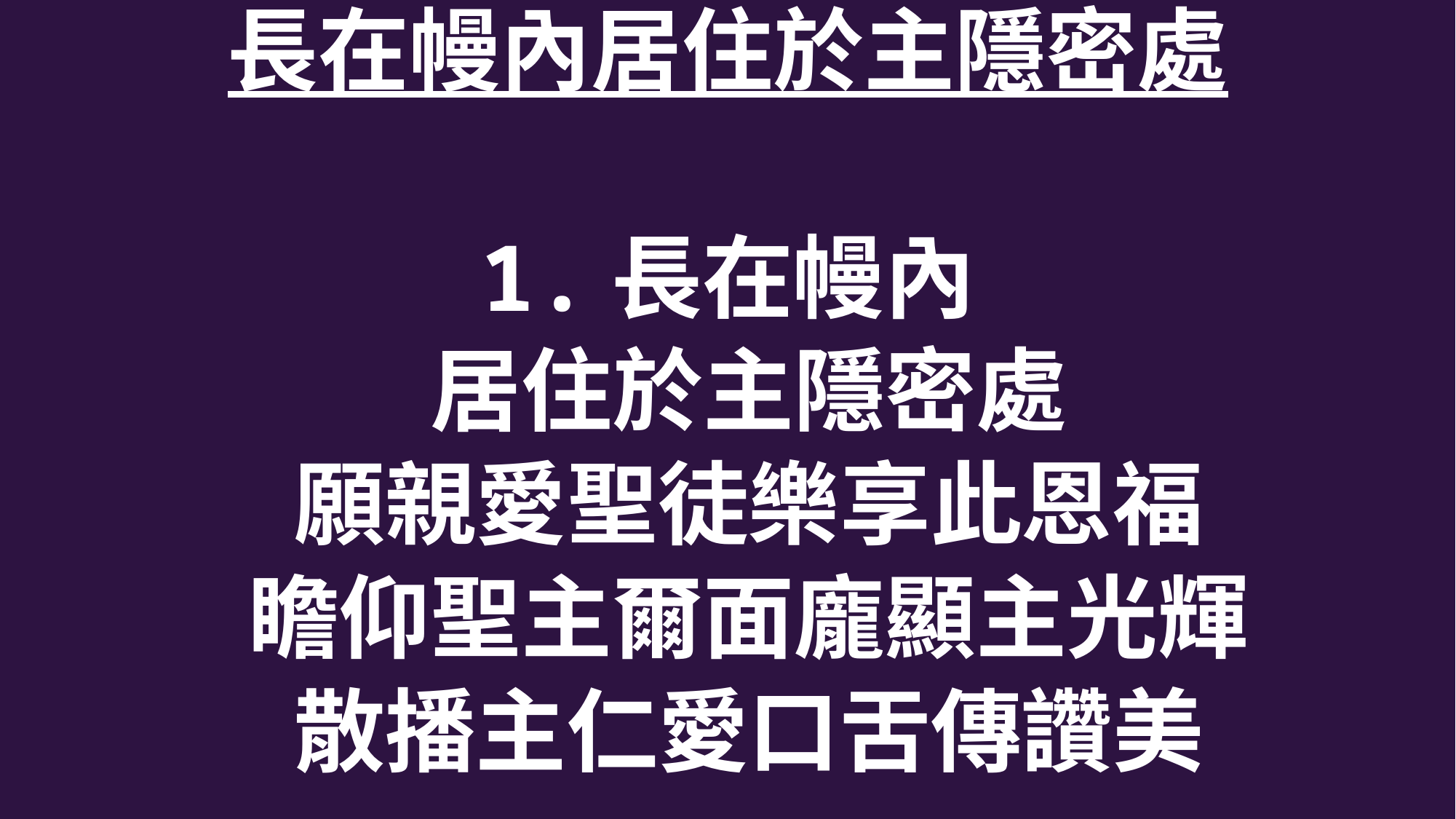

長在幔內居住於主隱密處

1.長在幔內
 居住於主隱密處
 願親愛聖徒樂享此恩福
 瞻仰聖主爾面龐顯主光輝
 散播主仁愛口舌傳讚美